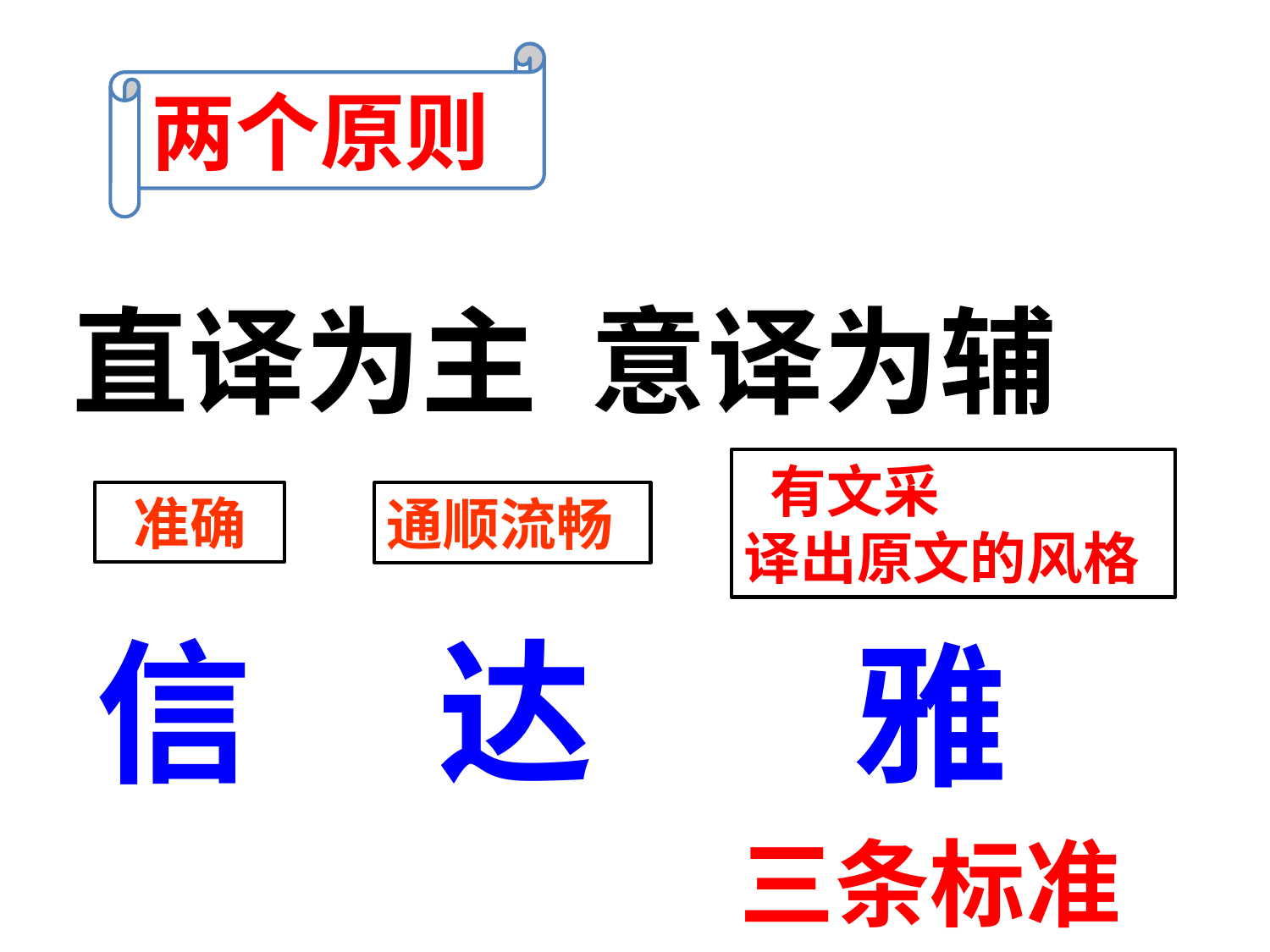

两个原则
直译为主  意译为辅
 有文采
译出原文的风格
 准确
通顺流畅
信
达
雅
三条标准